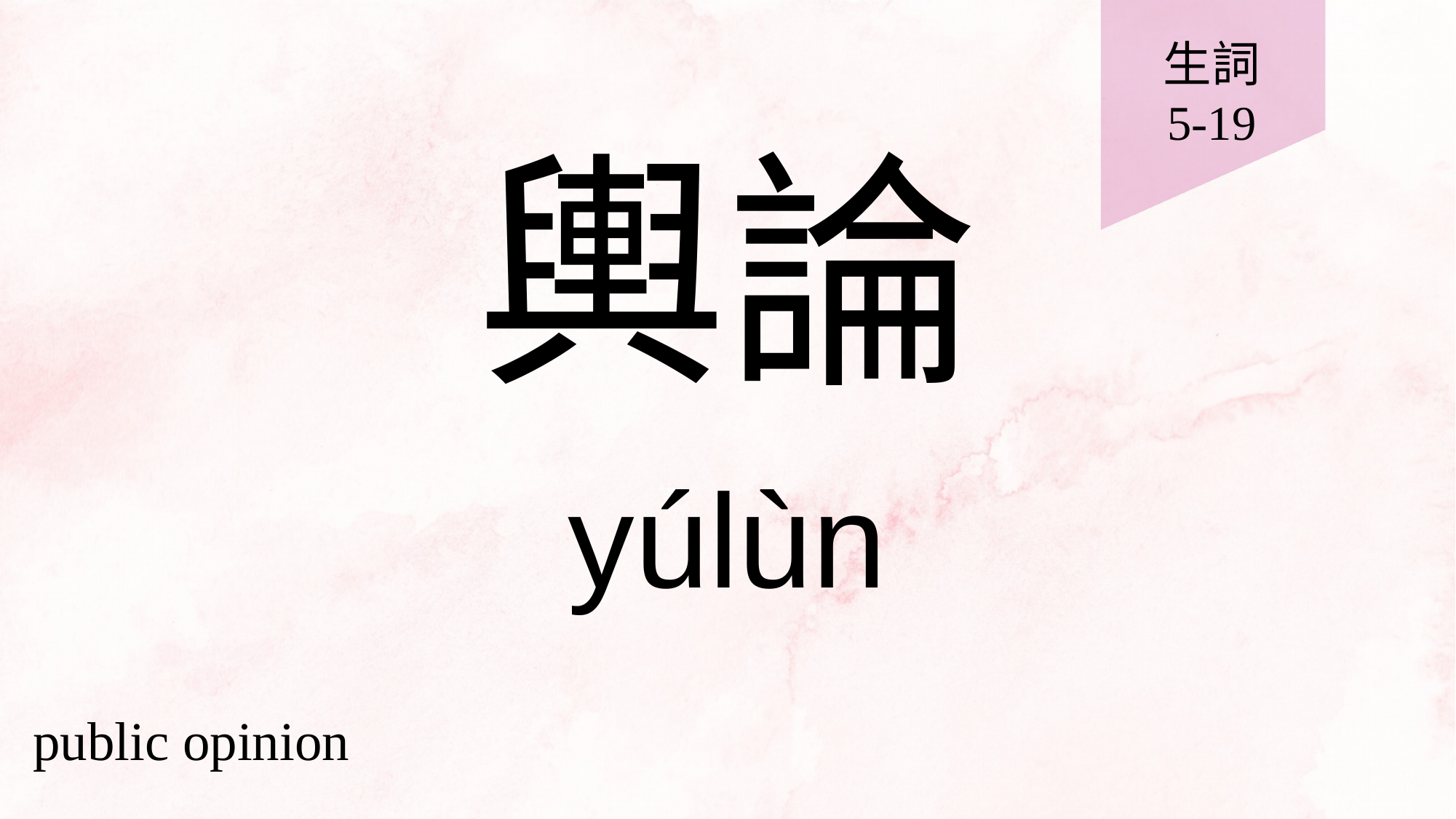

生詞
5-19
# 輿論
yúlùn
public opinion